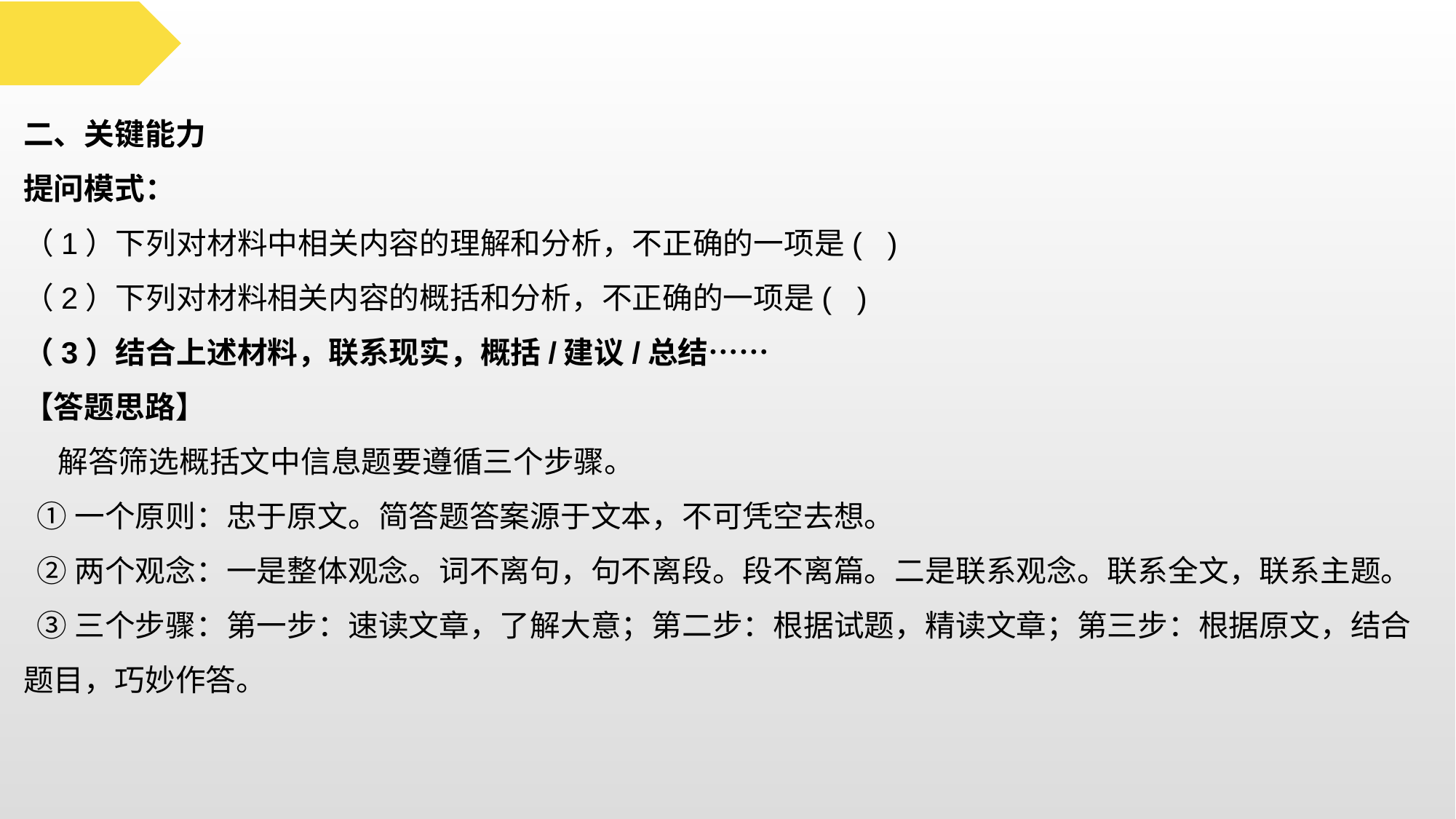

二、关键能力
提问模式：
（1）下列对材料中相关内容的理解和分析，不正确的一项是(   )
（2）下列对材料相关内容的概括和分析，不正确的一项是(   )
（3）结合上述材料，联系现实，概括/建议/总结……
【答题思路】
    解答筛选概括文中信息题要遵循三个步骤。
  ①一个原则：忠于原文。简答题答案源于文本，不可凭空去想。
  ②两个观念：一是整体观念。词不离句，句不离段。段不离篇。二是联系观念。联系全文，联系主题。
  ③三个步骤：第一步：速读文章，了解大意；第二步：根据试题，精读文章；第三步：根据原文，结合题目，巧妙作答。